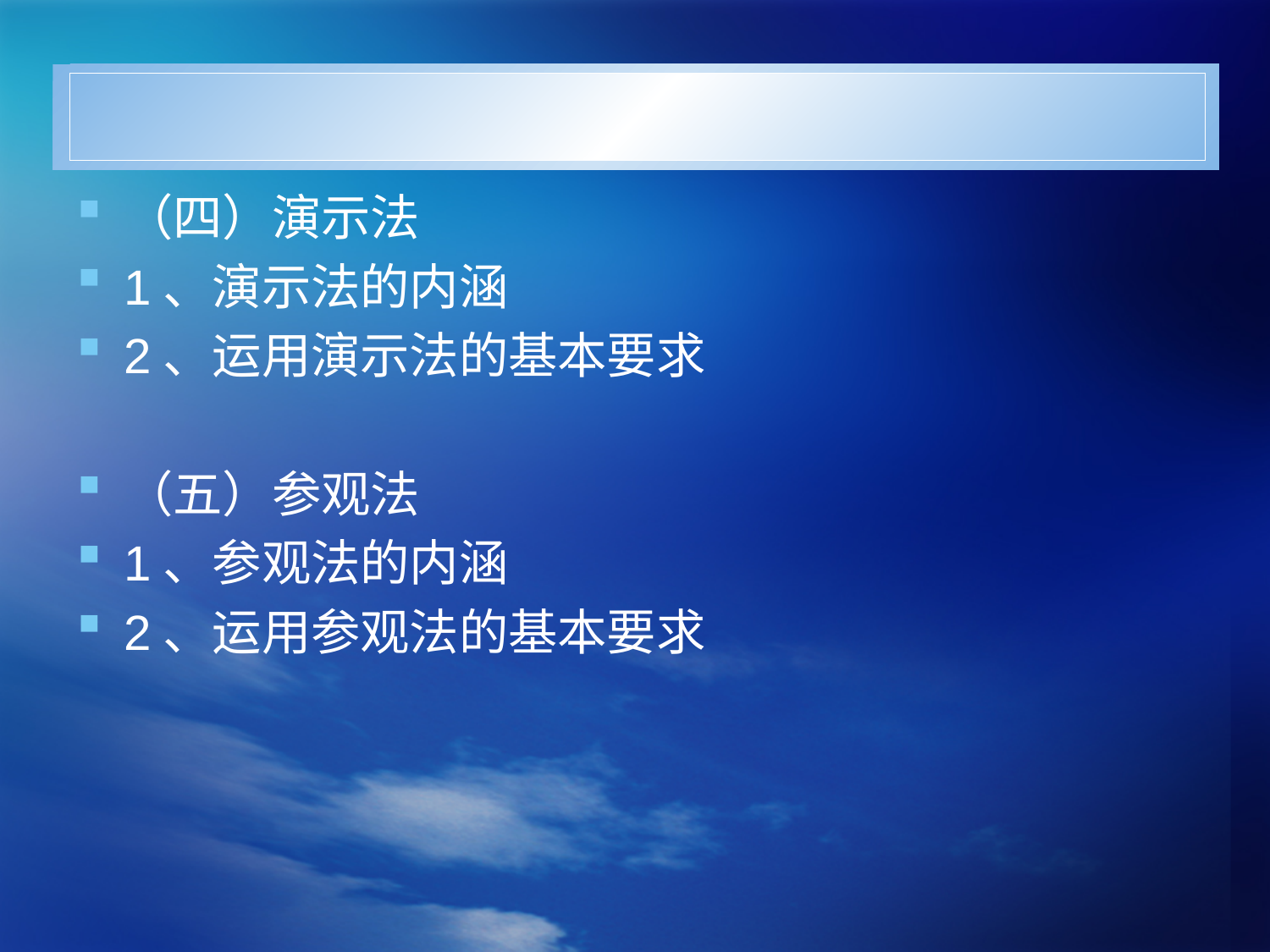

#
（四）演示法
1、演示法的内涵
2、运用演示法的基本要求

（五）参观法
1、参观法的内涵
2、运用参观法的基本要求